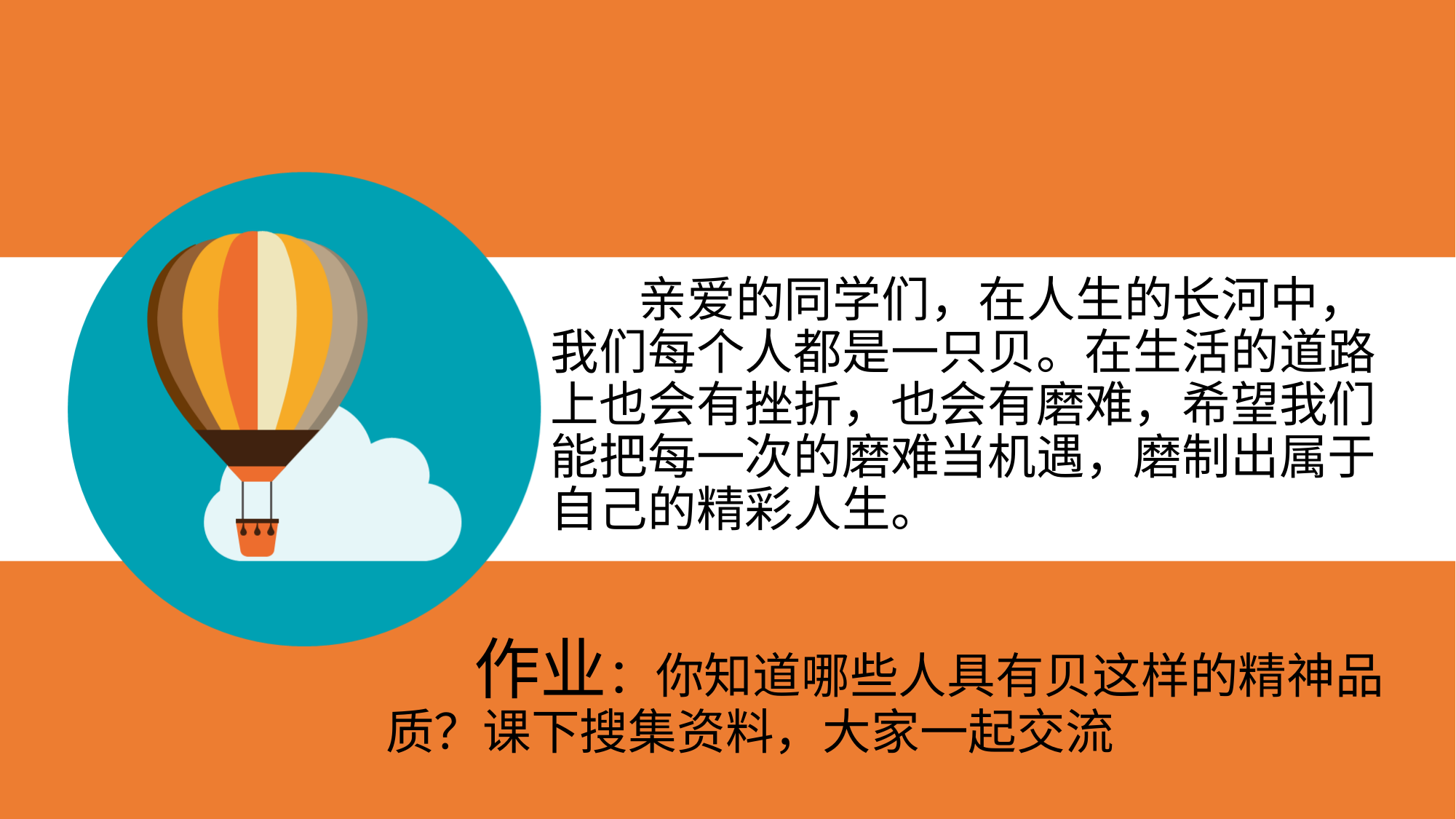

# 亲爱的同学们，在人生的长河中，我们每个人都是一只贝。在生活的道路上也会有挫折，也会有磨难，希望我们能把每一次的磨难当机遇，磨制出属于自己的精彩人生。
       作业：你知道哪些人具有贝这样的精神品质？课下搜集资料，大家一起交流